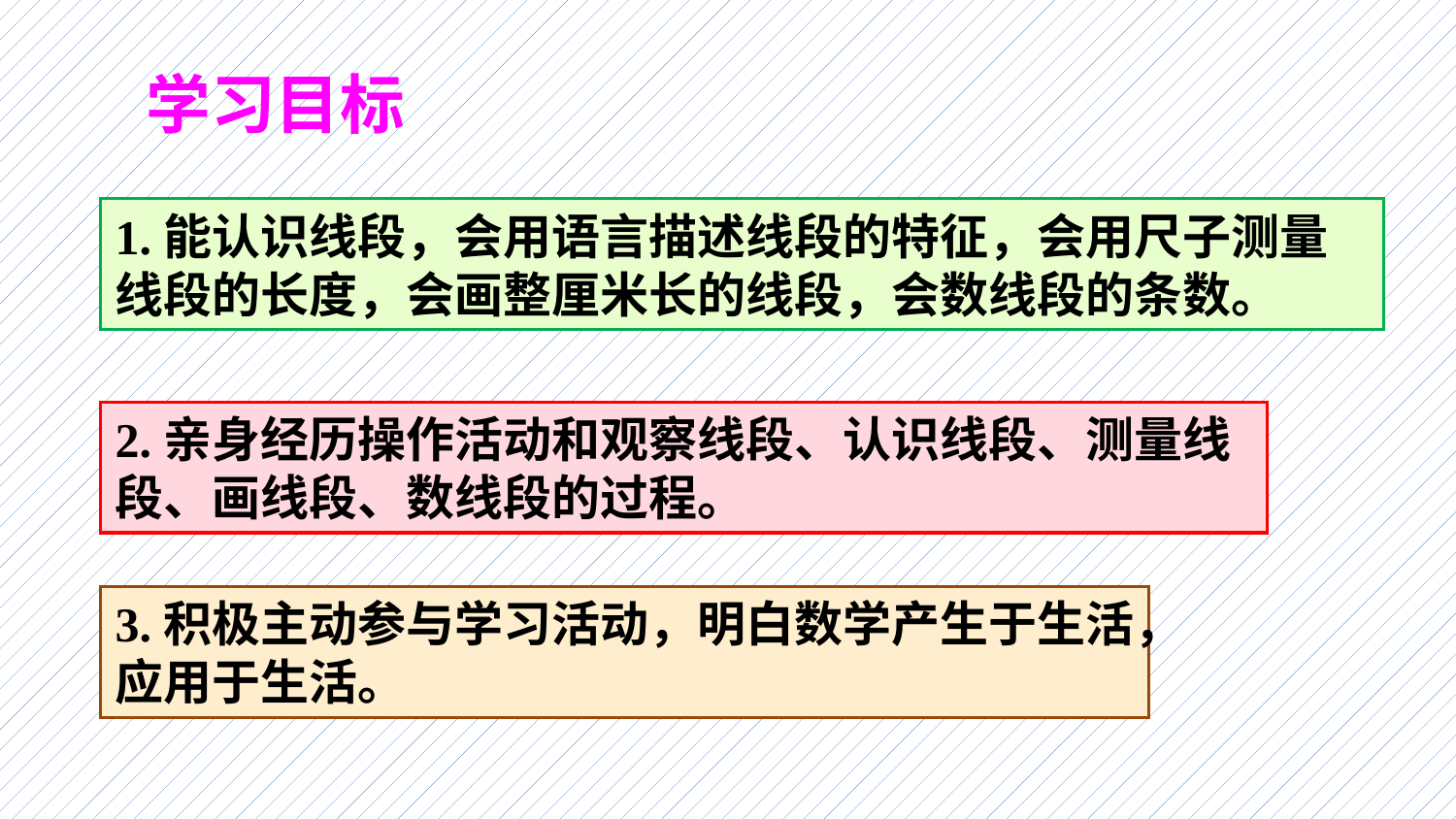

学习目标
1.能认识线段，会用语言描述线段的特征，会用尺子测量线段的长度，会画整厘米长的线段，会数线段的条数。
2.亲身经历操作活动和观察线段、认识线段、测量线段、画线段、数线段的过程。
3.积极主动参与学习活动，明白数学产生于生活，应用于生活。